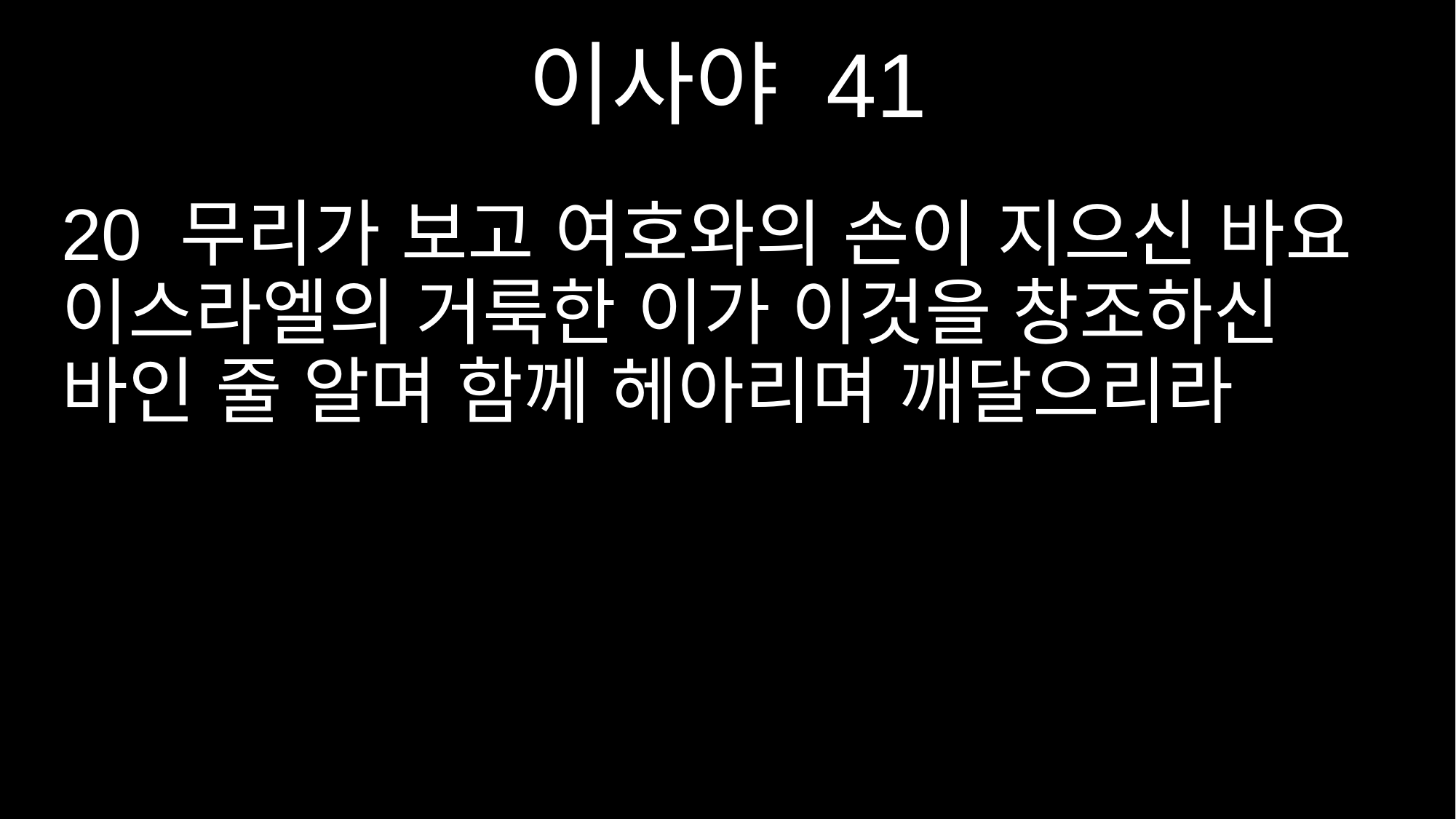

이사야 41
20 무리가 보고 여호와의 손이 지으신 바요 이스라엘의 거룩한 이가 이것을 창조하신 바인 줄 알며 함께 헤아리며 깨달으리라